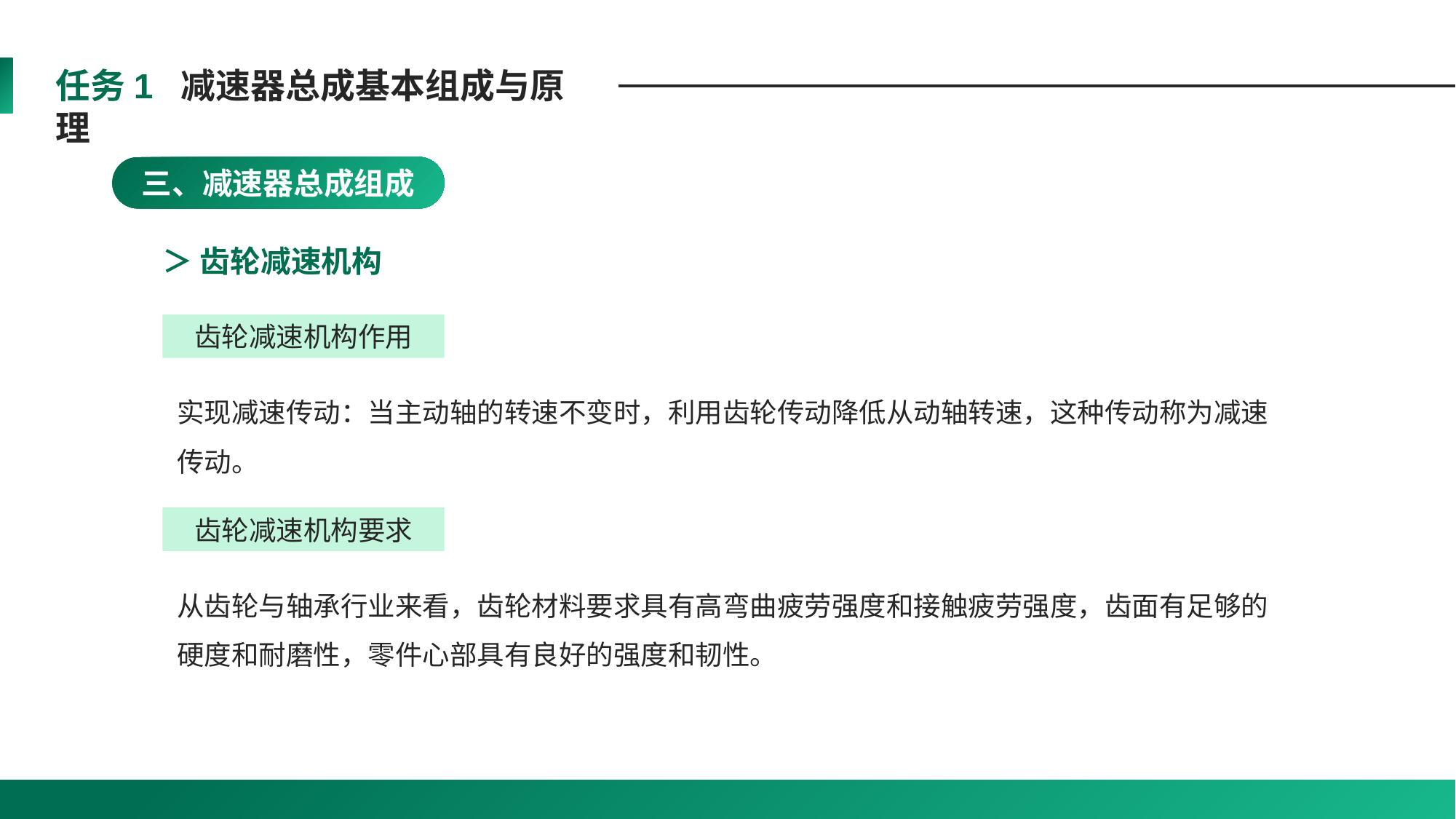

任务1  减速器总成基本组成与原理
三、减速器总成组成
＞ 齿轮减速机构
齿轮减速机构作用
实现减速传动：当主动轴的转速不变时，利用齿轮传动降低从动轴转速，这种传动称为减速传动。
齿轮减速机构要求
从齿轮与轴承行业来看，齿轮材料要求具有高弯曲疲劳强度和接触疲劳强度，齿面有足够的硬度和耐磨性，零件心部具有良好的强度和韧性。